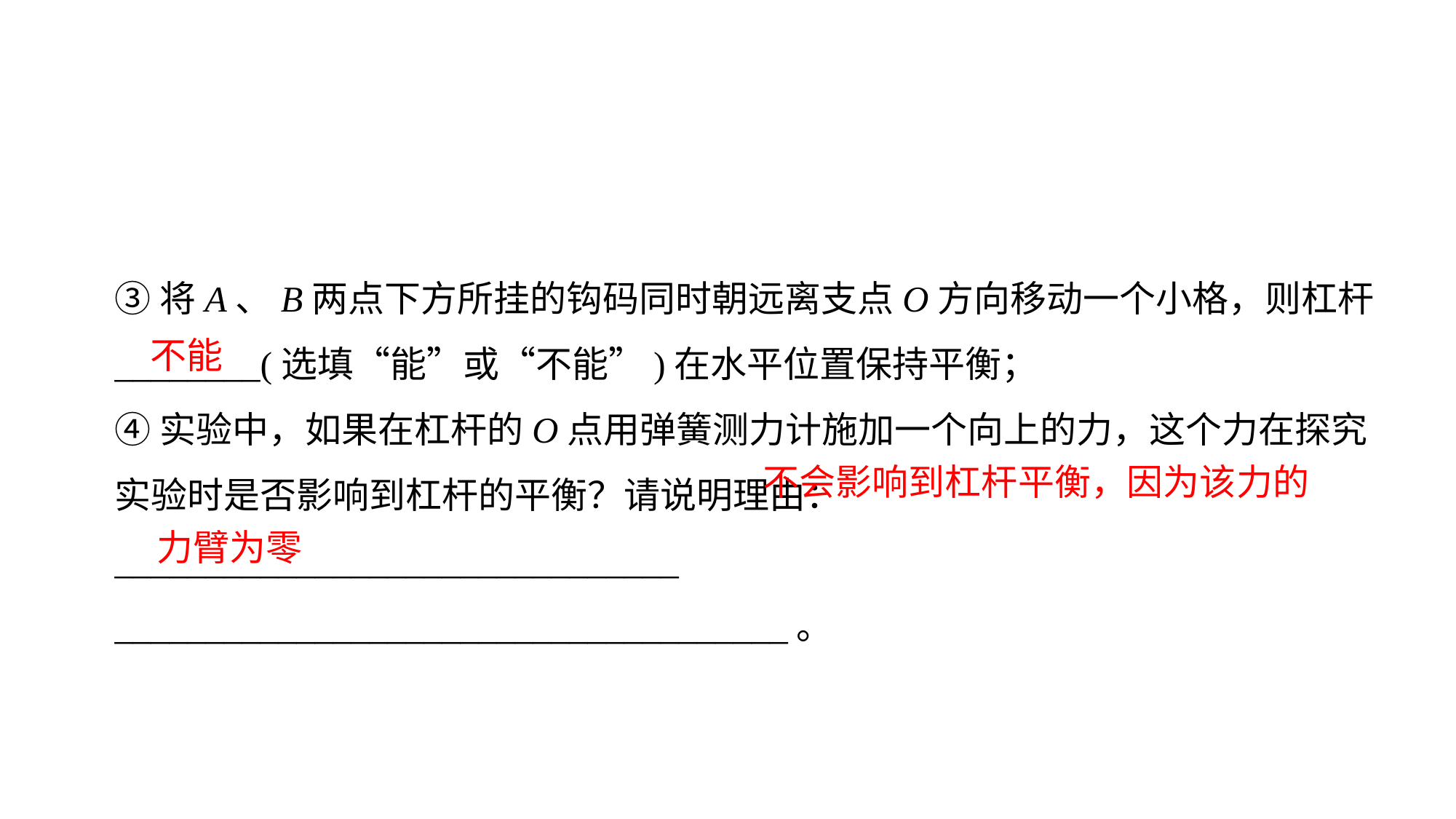

③将A、B两点下方所挂的钩码同时朝远离支点O方向移动一个小格，则杠杆________(选填“能”或“不能”)在水平位置保持平衡；
④实验中，如果在杠杆的O点用弹簧测力计施加一个向上的力，这个力在探究实验时是否影响到杠杆的平衡？请说明理由：_______________________________
_____________________________________。
不能
                                                                         不会影响到杠杆平衡，因为该力的力臂为零